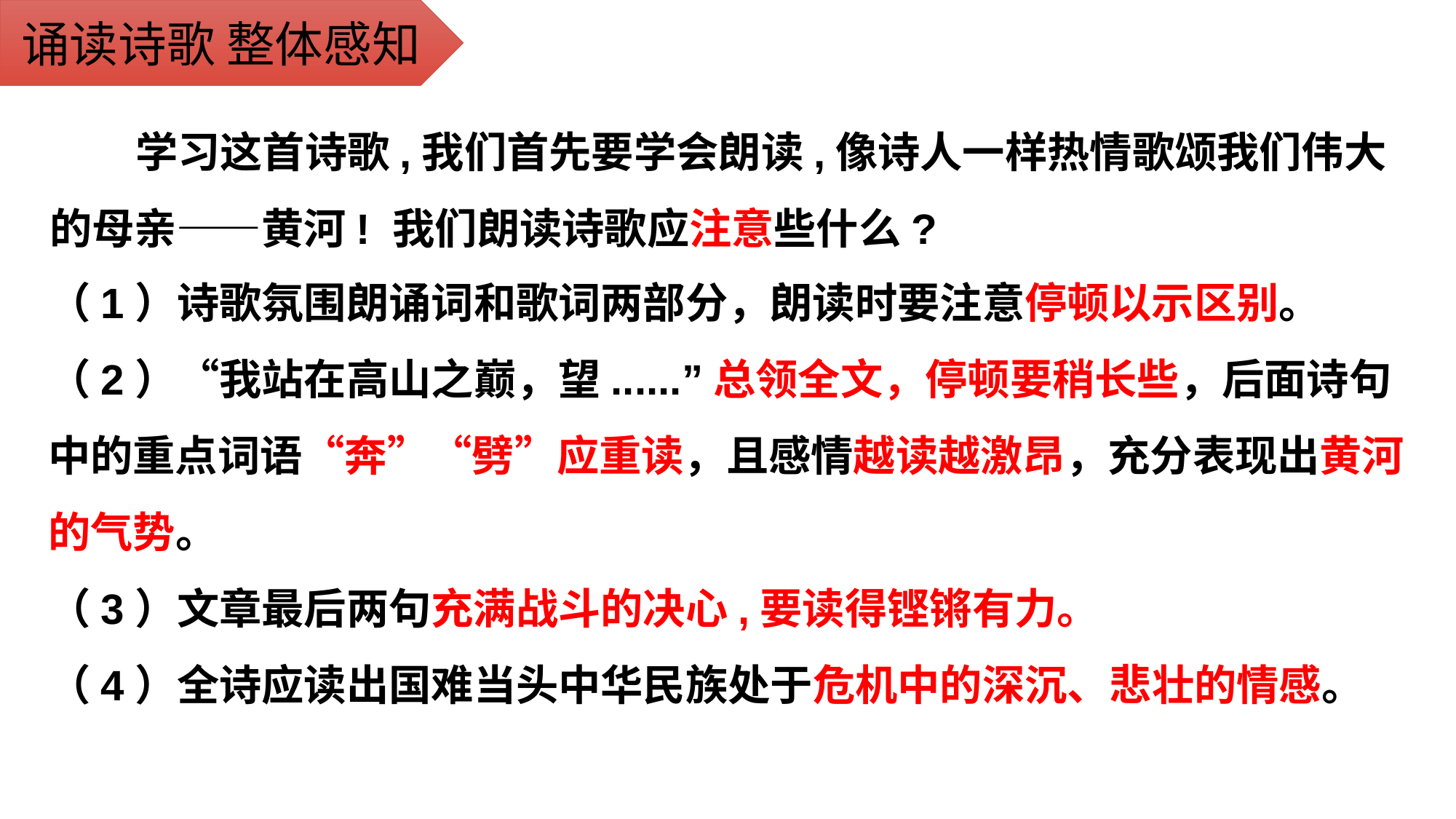

诵读诗歌 整体感知
学习这首诗歌,我们首先要学会朗读,像诗人一样热情歌颂我们伟大的母亲——黄河! 我们朗读诗歌应注意些什么?
（1）诗歌氛围朗诵词和歌词两部分，朗读时要注意停顿以示区别。
（2）“我站在高山之巅，望......”总领全文，停顿要稍长些，后面诗句中的重点词语“奔”“劈”应重读，且感情越读越激昂，充分表现出黄河的气势。
（3）文章最后两句充满战斗的决心,要读得铿锵有力。
（4）全诗应读出国难当头中华民族处于危机中的深沉、悲壮的情感。